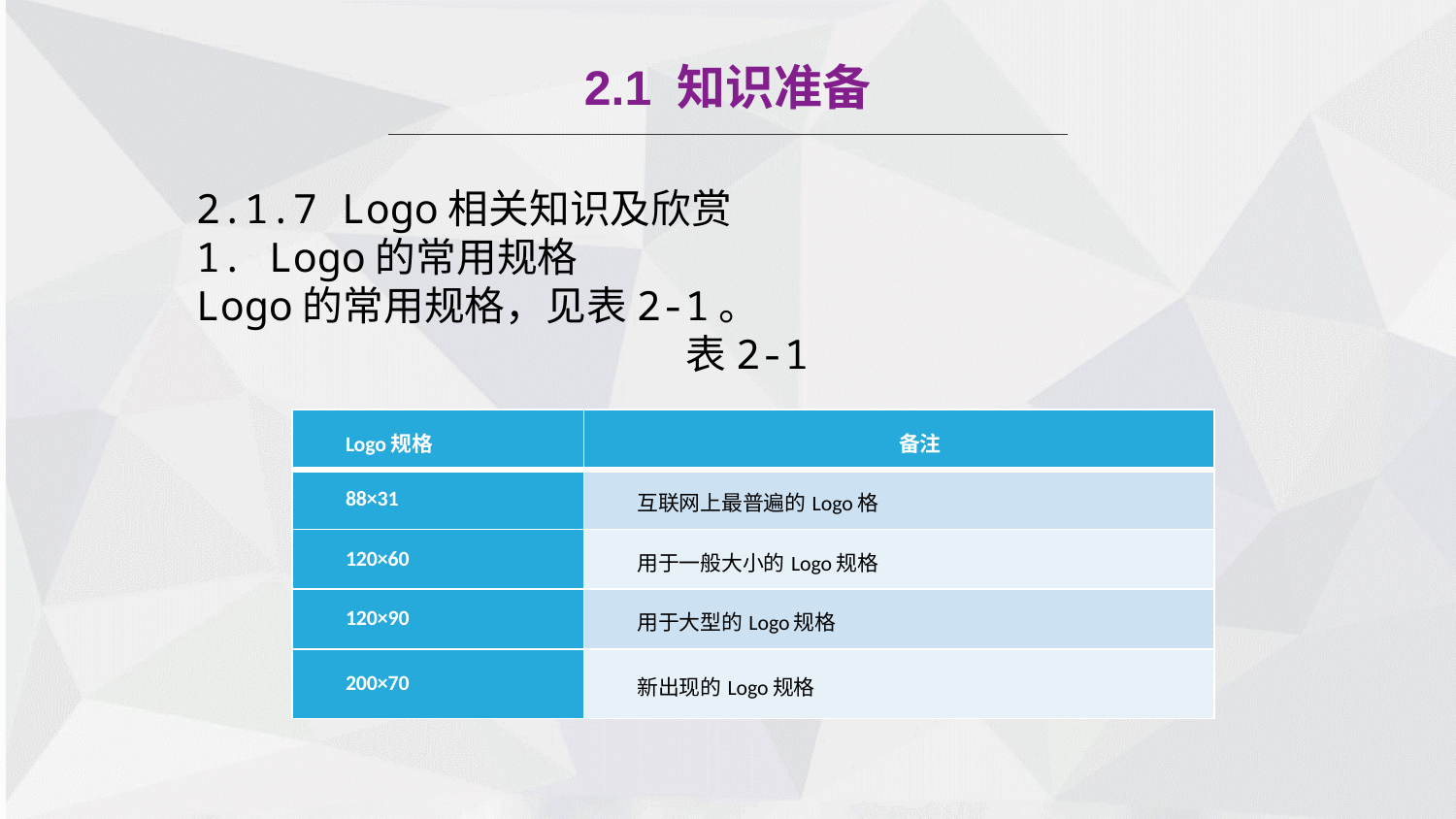

2.1 知识准备
2.1.7 Logo相关知识及欣赏
1. Logo的常用规格
Logo的常用规格，见表2-1。
表2-1
| Logo规格 | 备注 |
| --- | --- |
| 88×31 | 互联网上最普遍的Logo格 |
| 120×60 | 用于一般大小的Logo规格 |
| 120×90 | 用于大型的Logo规格 |
| 200×70 | 新出现的Logo规格 |